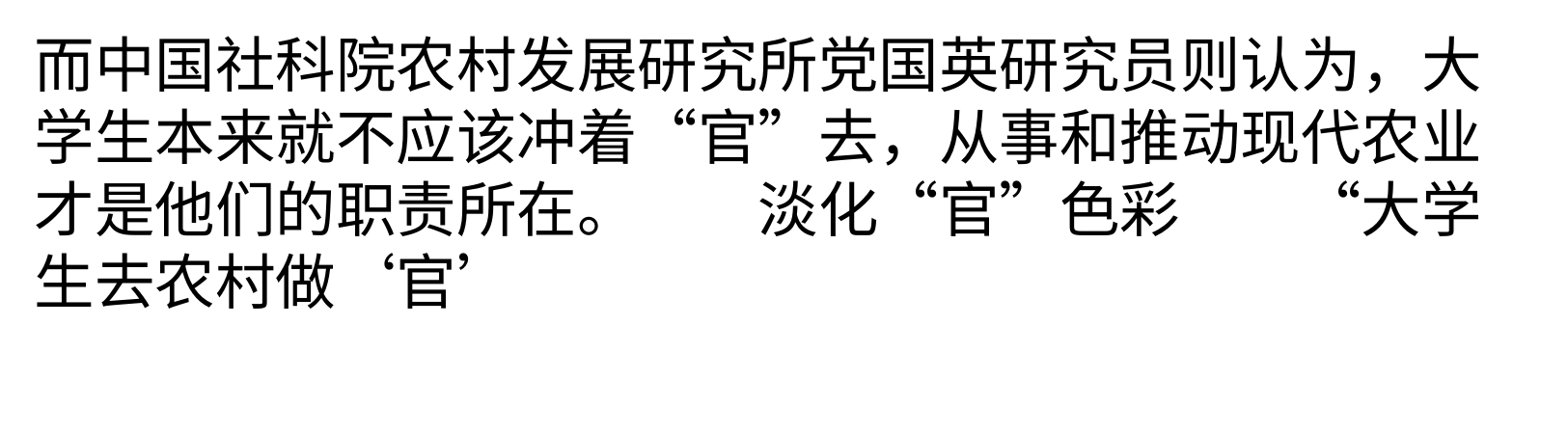

而中国社科院农村发展研究所党国英研究员则认为，大学生本来就不应该冲着“官”去，从事和推动现代农业才是他们的职责所在。　　淡化“官”色彩　　“大学生去农村做‘官’